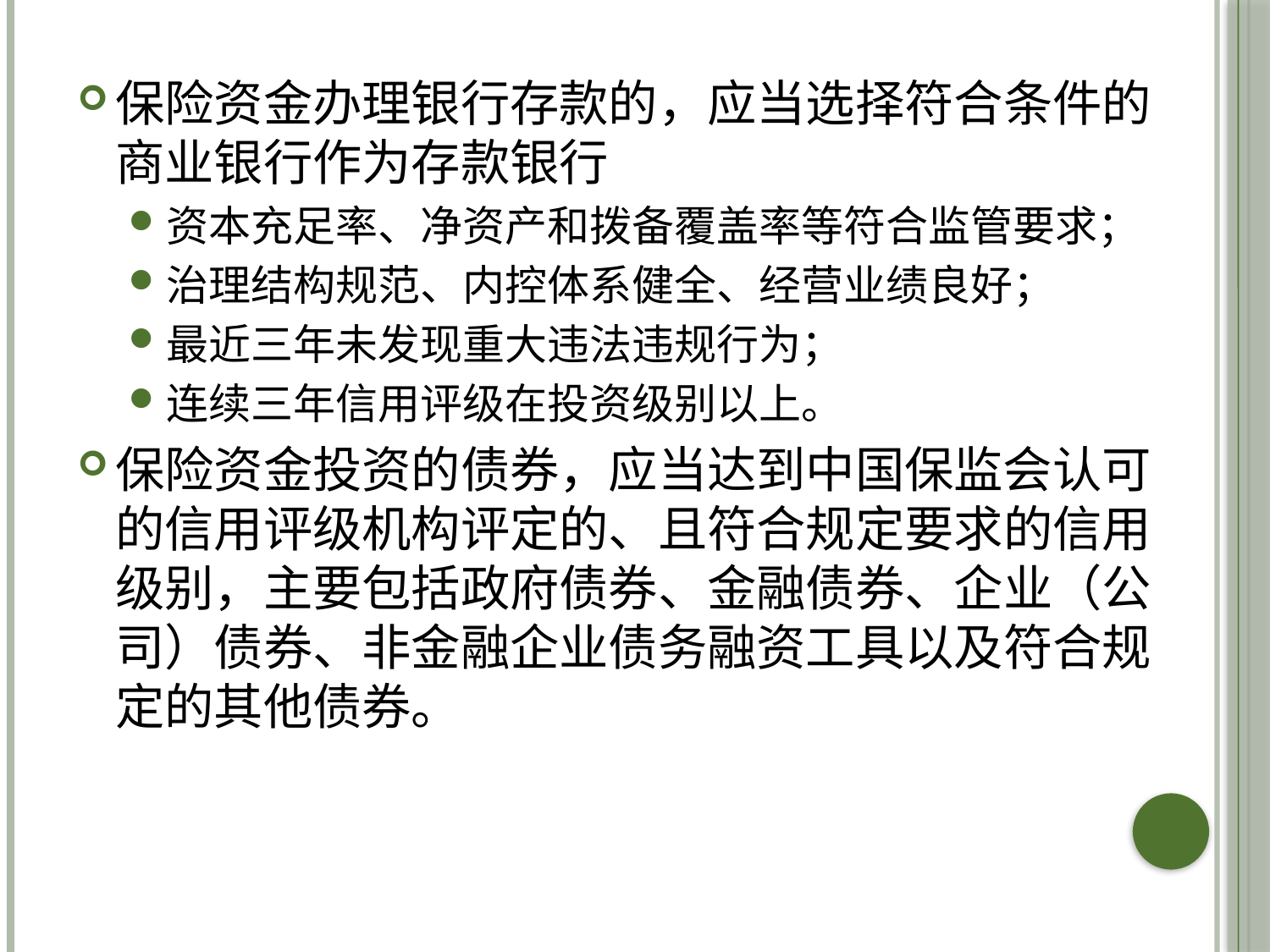

保险资金办理银行存款的，应当选择符合条件的商业银行作为存款银行
资本充足率、净资产和拨备覆盖率等符合监管要求；
治理结构规范、内控体系健全、经营业绩良好；
最近三年未发现重大违法违规行为；
连续三年信用评级在投资级别以上。
保险资金投资的债券，应当达到中国保监会认可的信用评级机构评定的、且符合规定要求的信用级别，主要包括政府债券、金融债券、企业（公司）债券、非金融企业债务融资工具以及符合规定的其他债券。